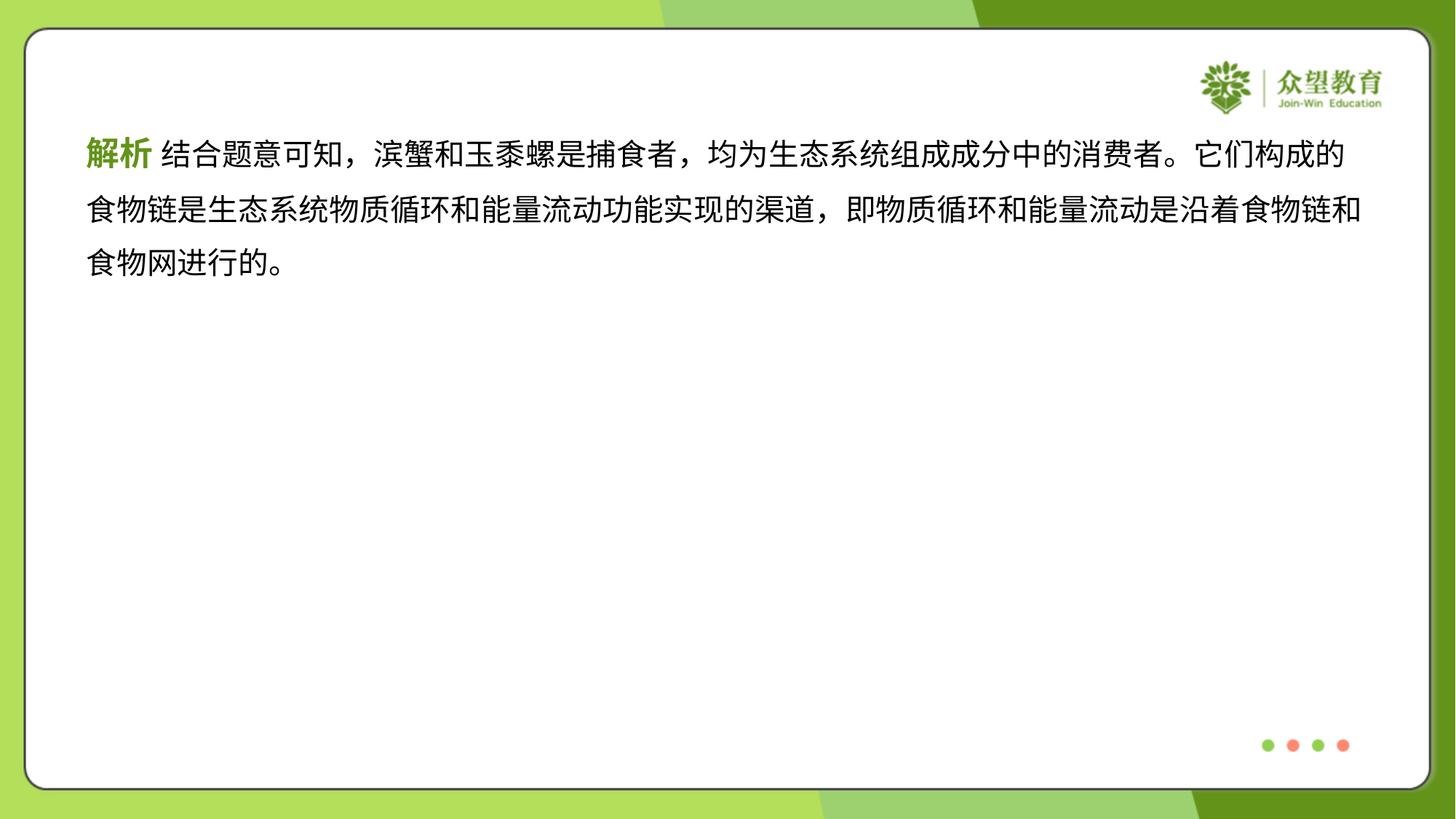

解析 结合题意可知，滨蟹和玉黍螺是捕食者，均为生态系统组成成分中的消费者。它们构成的
食物链是生态系统物质循环和能量流动功能实现的渠道，即物质循环和能量流动是沿着食物链和
食物网进行的。